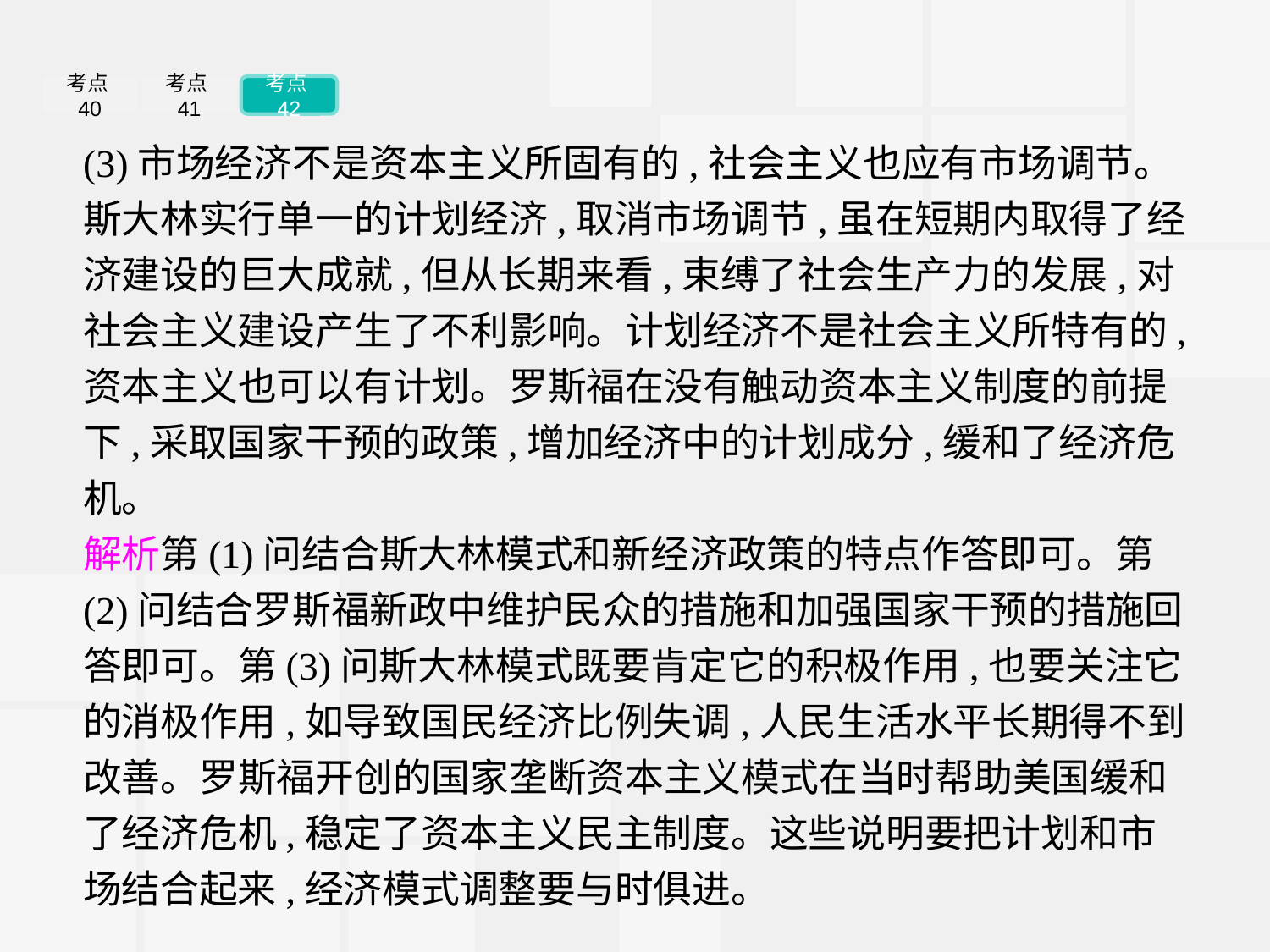

考点40
考点41
考点42
(3)市场经济不是资本主义所固有的,社会主义也应有市场调节。斯大林实行单一的计划经济,取消市场调节,虽在短期内取得了经济建设的巨大成就,但从长期来看,束缚了社会生产力的发展,对社会主义建设产生了不利影响。计划经济不是社会主义所特有的,资本主义也可以有计划。罗斯福在没有触动资本主义制度的前提下,采取国家干预的政策,增加经济中的计划成分,缓和了经济危机。
解析第(1)问结合斯大林模式和新经济政策的特点作答即可。第(2)问结合罗斯福新政中维护民众的措施和加强国家干预的措施回答即可。第(3)问斯大林模式既要肯定它的积极作用,也要关注它的消极作用,如导致国民经济比例失调,人民生活水平长期得不到改善。罗斯福开创的国家垄断资本主义模式在当时帮助美国缓和了经济危机,稳定了资本主义民主制度。这些说明要把计划和市场结合起来,经济模式调整要与时俱进。